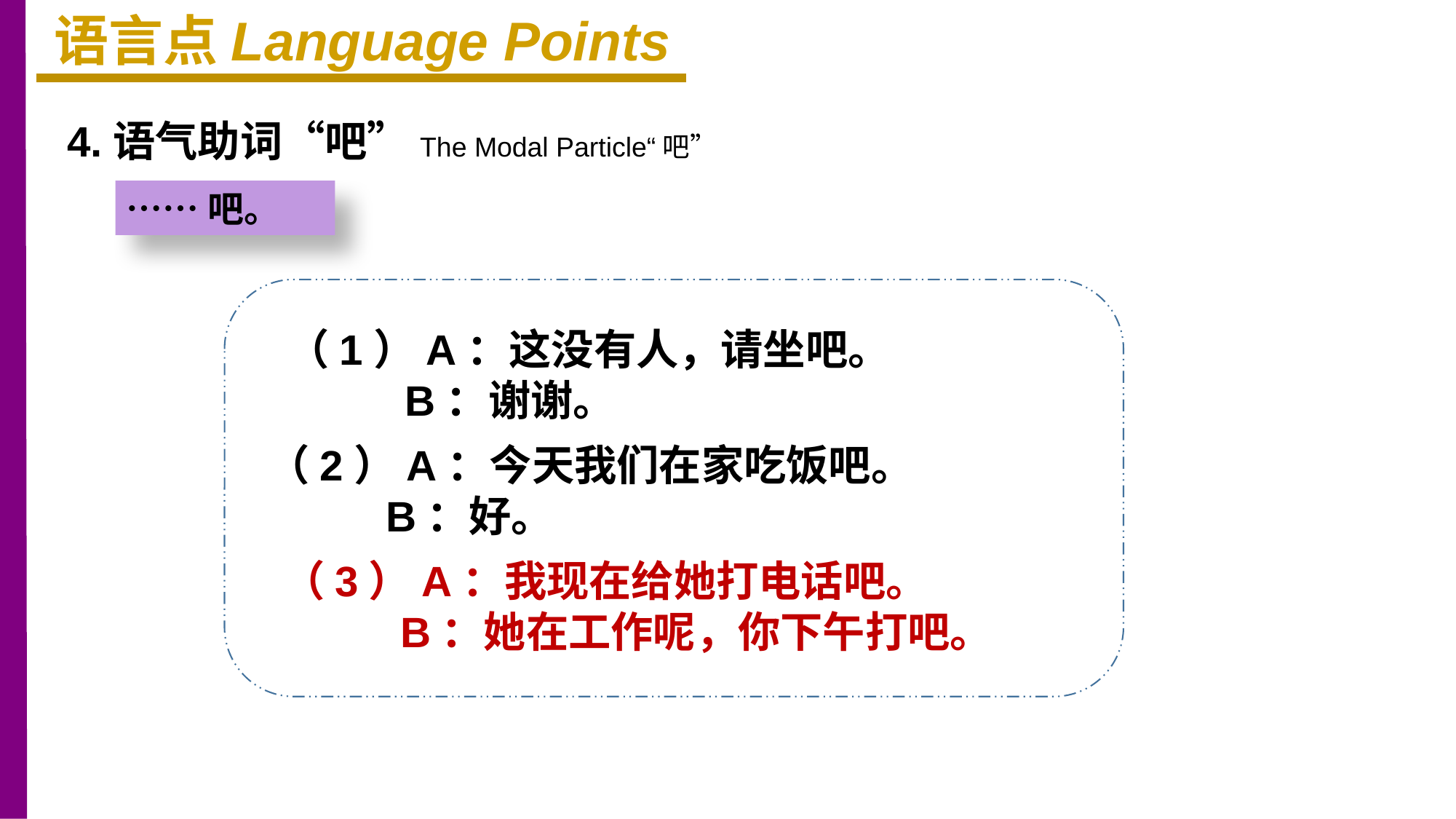

语言点Language Points
4.语气助词“吧”The Modal Particle“吧”
……吧。

（1）A：这没有人，请坐吧。
          B：谢谢。
（2）A：今天我们在家吃饭吧。
          B：好。
（3）A：我现在给她打电话吧。
          B：她在工作呢，你下午打吧。